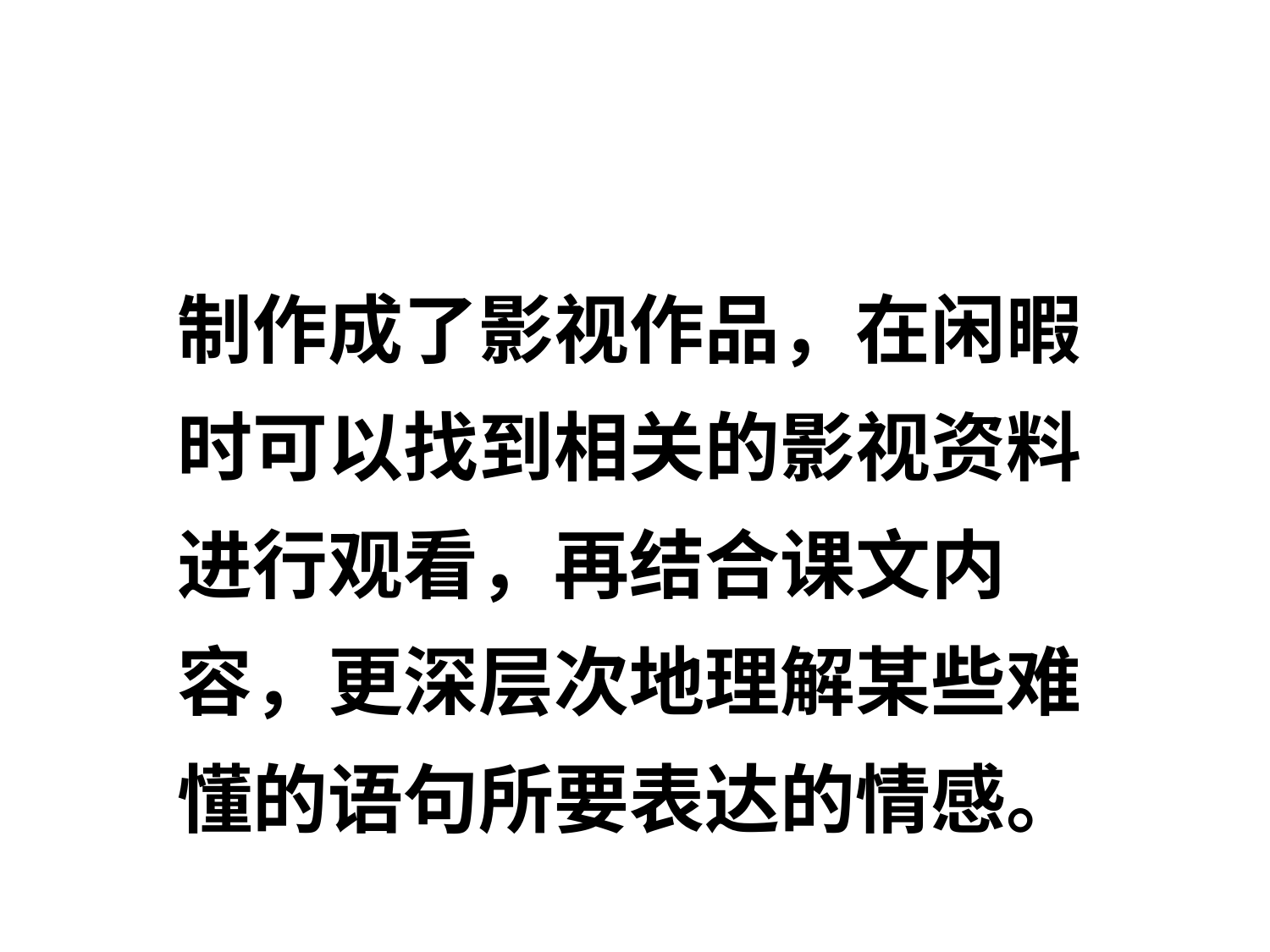

制作成了影视作品，在闲暇时可以找到相关的影视资料进行观看，再结合课文内容，更深层次地理解某些难懂的语句所要表达的情感。